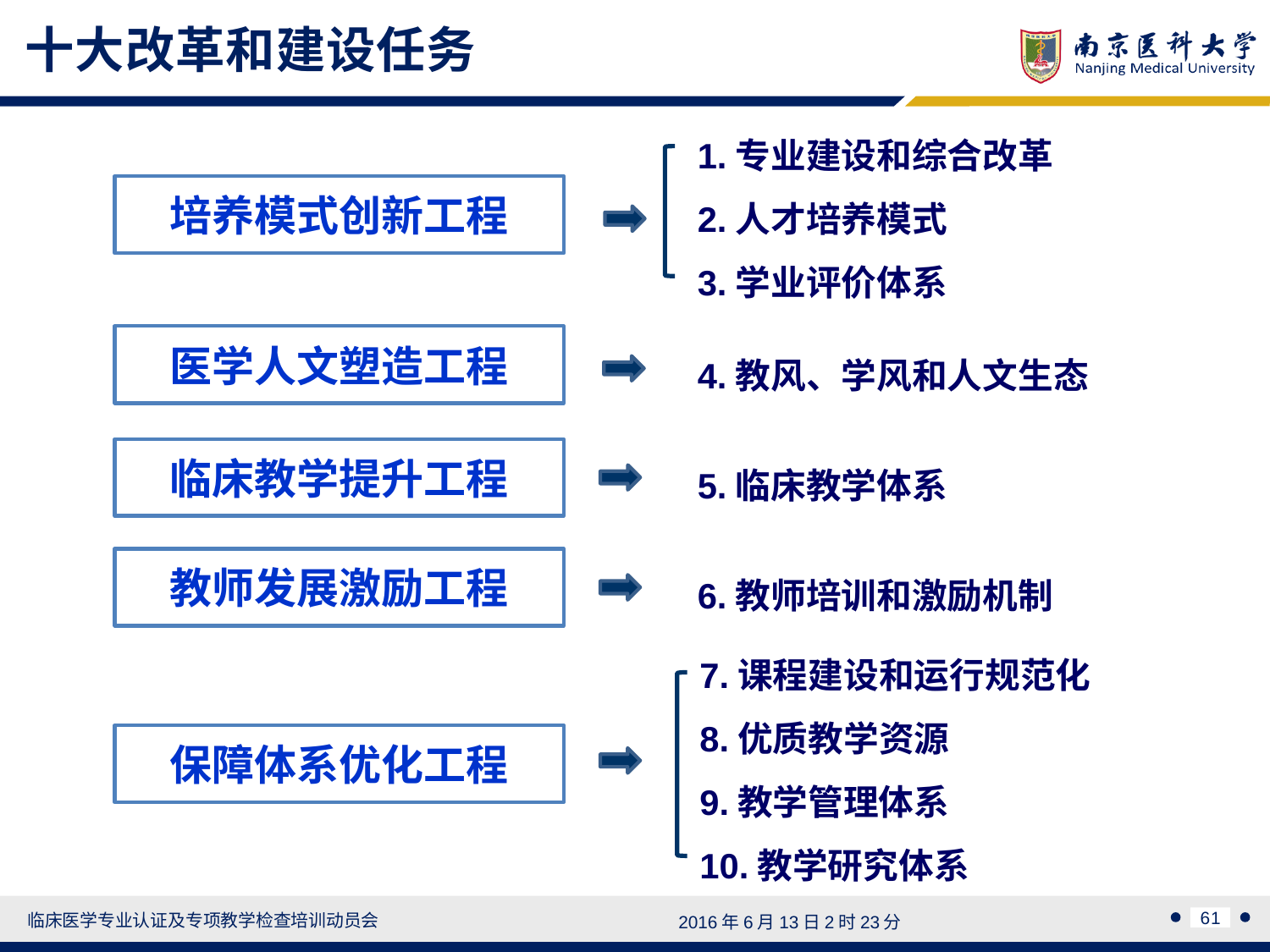

十大改革和建设任务
1.专业建设和综合改革
2.人才培养模式
3.学业评价体系
培养模式创新工程

医学人文塑造工程
4.教风、学风和人文生态

5.临床教学体系
临床教学提升工程

6.教师培训和激励机制
教师发展激励工程

7.课程建设和运行规范化
8.优质教学资源
9.教学管理体系
10.教学研究体系
保障体系优化工程